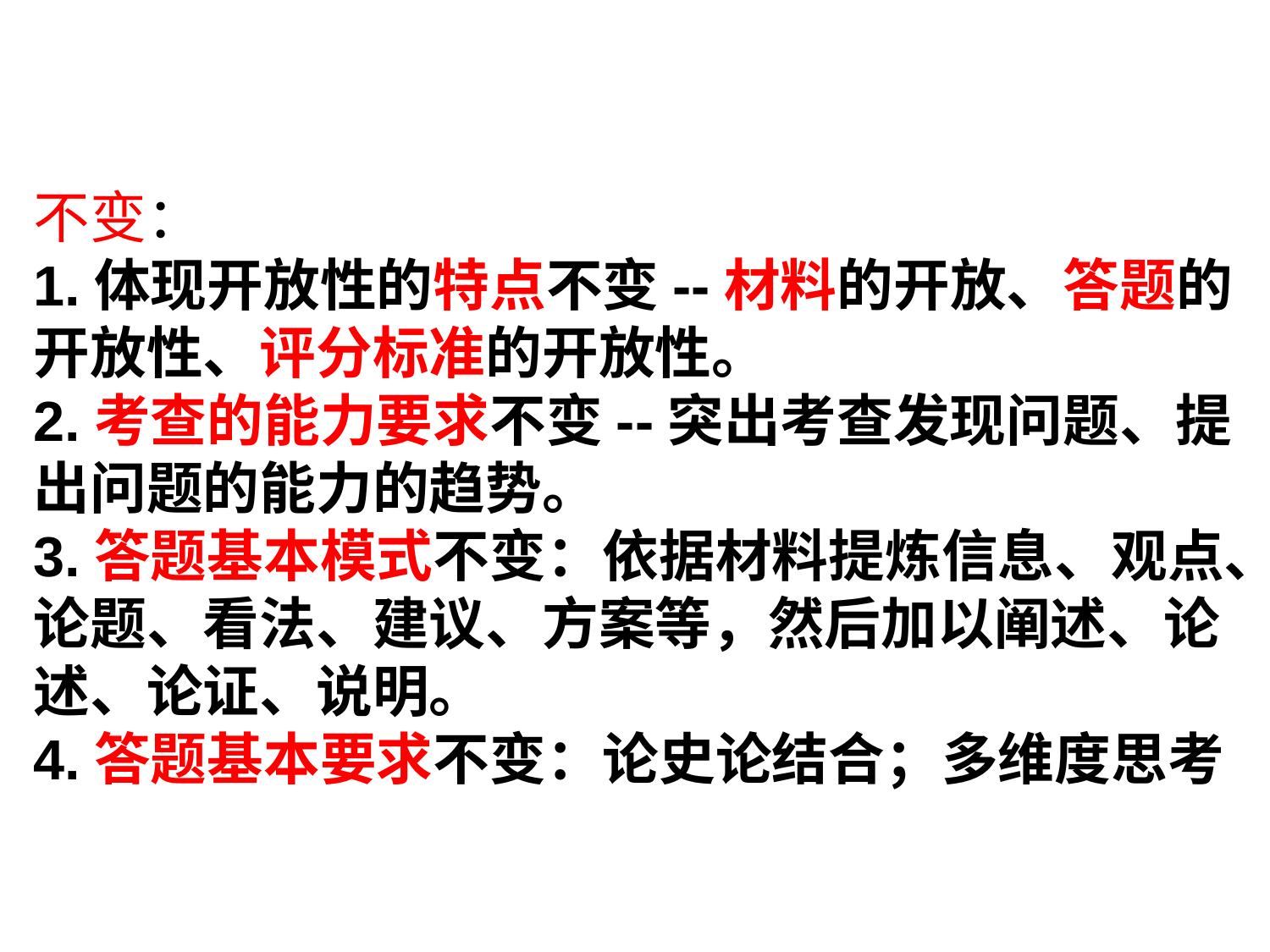

不变：
1.体现开放性的特点不变--材料的开放、答题的开放性、评分标准的开放性。
2.考查的能力要求不变--突出考查发现问题、提出问题的能力的趋势。
3.答题基本模式不变：依据材料提炼信息、观点、论题、看法、建议、方案等，然后加以阐述、论述、论证、说明。
4.答题基本要求不变：论史论结合；多维度思考